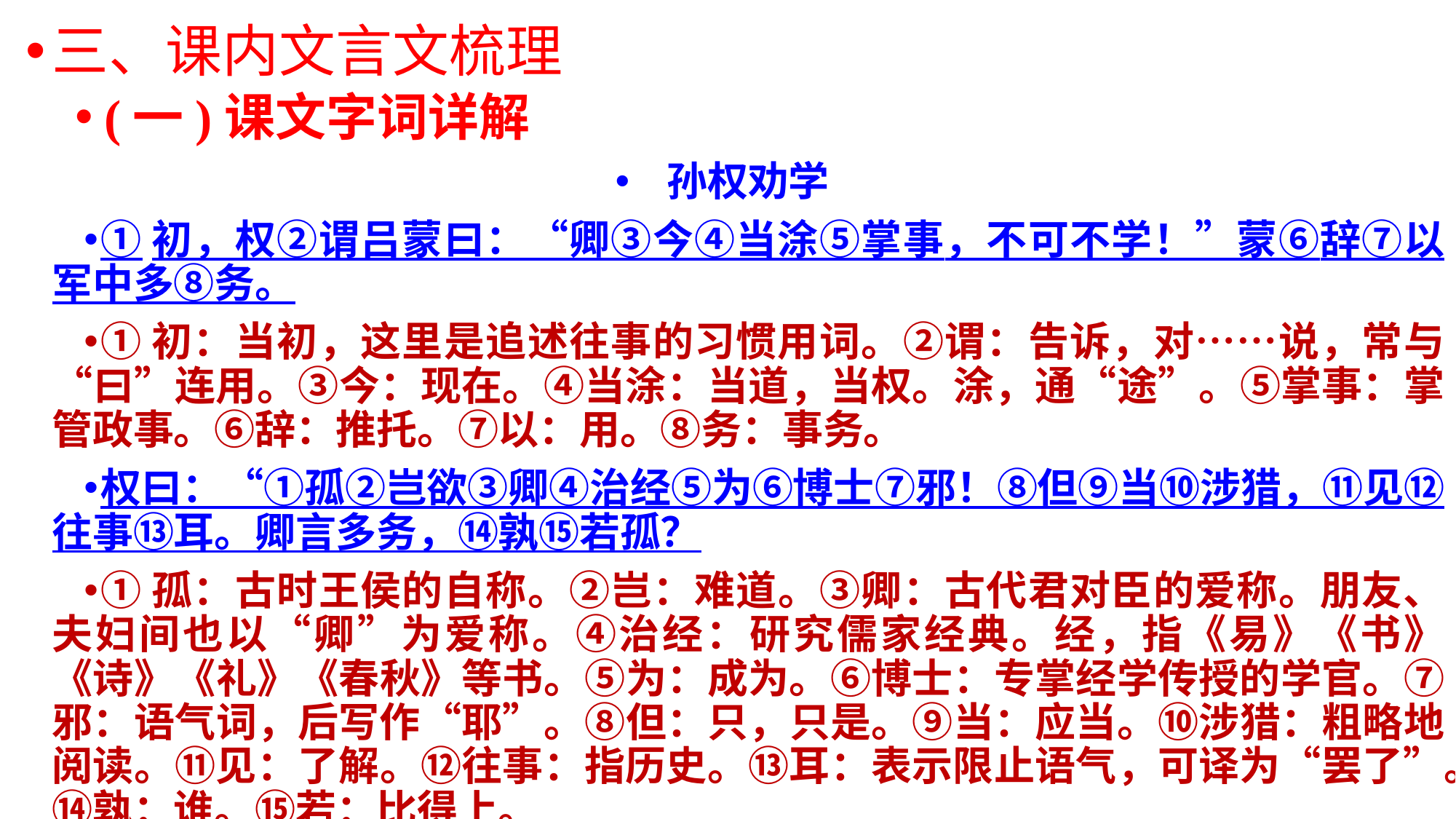

三、课内文言文梳理
(一)课文字词详解
孙权劝学
①初，权②谓吕蒙曰：“卿③今④当涂⑤掌事，不可不学！”蒙⑥辞⑦以军中多⑧务。
①初：当初，这里是追述往事的习惯用词。②谓：告诉，对……说，常与“曰”连用。③今：现在。④当涂：当道，当权。涂，通“途”。⑤掌事：掌管政事。⑥辞：推托。⑦以：用。⑧务：事务。
权曰：“①孤②岂欲③卿④治经⑤为⑥博士⑦邪！⑧但⑨当⑩涉猎，⑪见⑫往事⑬耳。卿言多务，⑭孰⑮若孤？
①孤：古时王侯的自称。②岂：难道。③卿：古代君对臣的爱称。朋友、夫妇间也以“卿”为爱称。④治经：研究儒家经典。经，指《易》《书》《诗》《礼》《春秋》等书。⑤为：成为。⑥博士：专掌经学传授的学官。⑦邪：语气词，后写作“耶”。⑧但：只，只是。⑨当：应当。⑩涉猎：粗略地阅读。⑪见：了解。⑫往事：指历史。⑬耳：表示限止语气，可译为“罢了”。⑭孰：谁。⑮若：比得上。